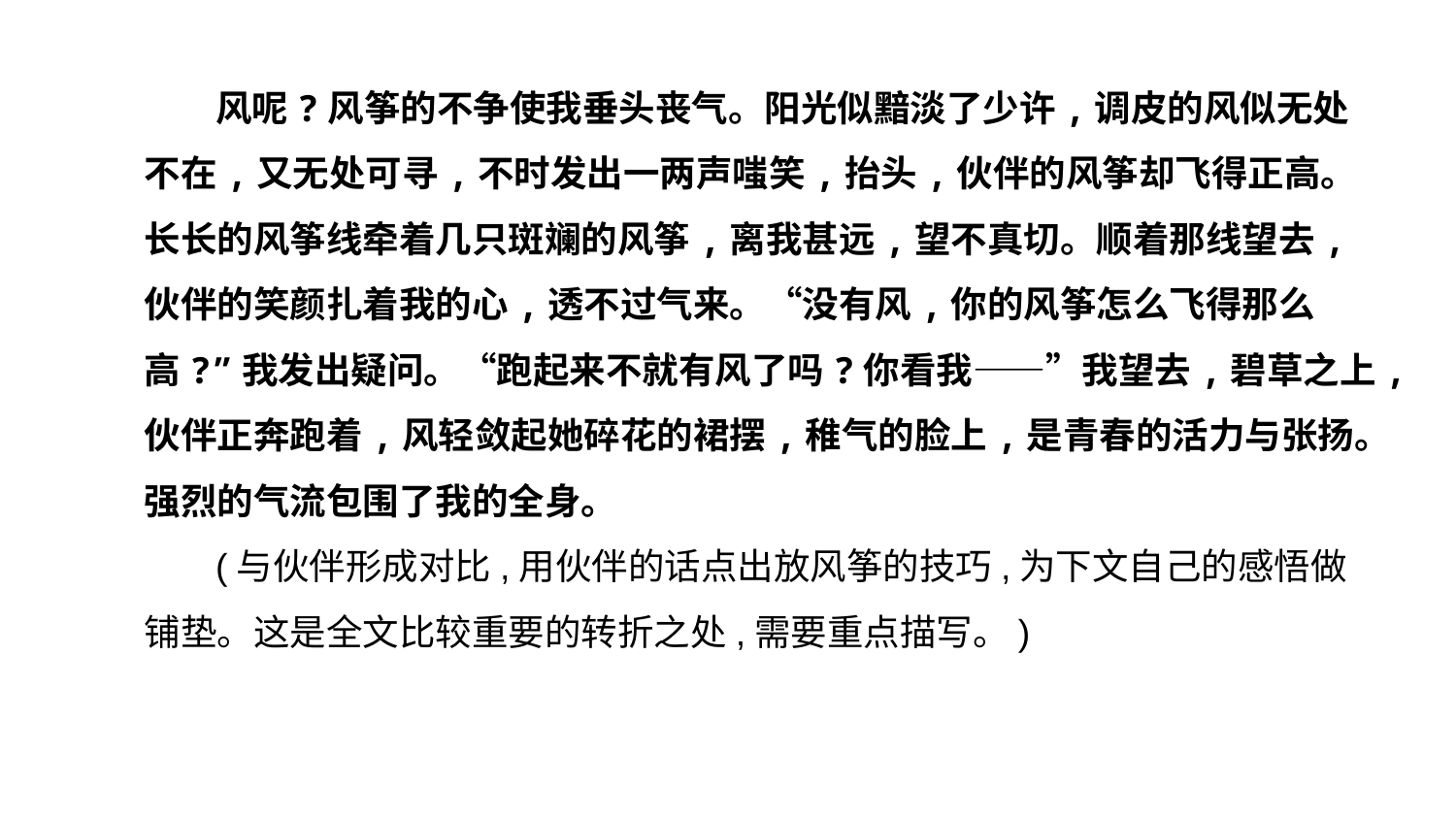

风呢?风筝的不争使我垂头丧气。阳光似黯淡了少许,调皮的风似无处不在,又无处可寻,不时发出一两声嗤笑,抬头,伙伴的风筝却飞得正高。长长的风筝线牵着几只斑斓的风筝,离我甚远,望不真切。顺着那线望去,伙伴的笑颜扎着我的心,透不过气来。“没有风,你的风筝怎么飞得那么高?”我发出疑问。“跑起来不就有风了吗?你看我——”我望去,碧草之上,伙伴正奔跑着,风轻敛起她碎花的裙摆,稚气的脸上,是青春的活力与张扬。强烈的气流包围了我的全身。
(与伙伴形成对比,用伙伴的话点出放风筝的技巧,为下文自己的感悟做铺垫。这是全文比较重要的转折之处,需要重点描写。)